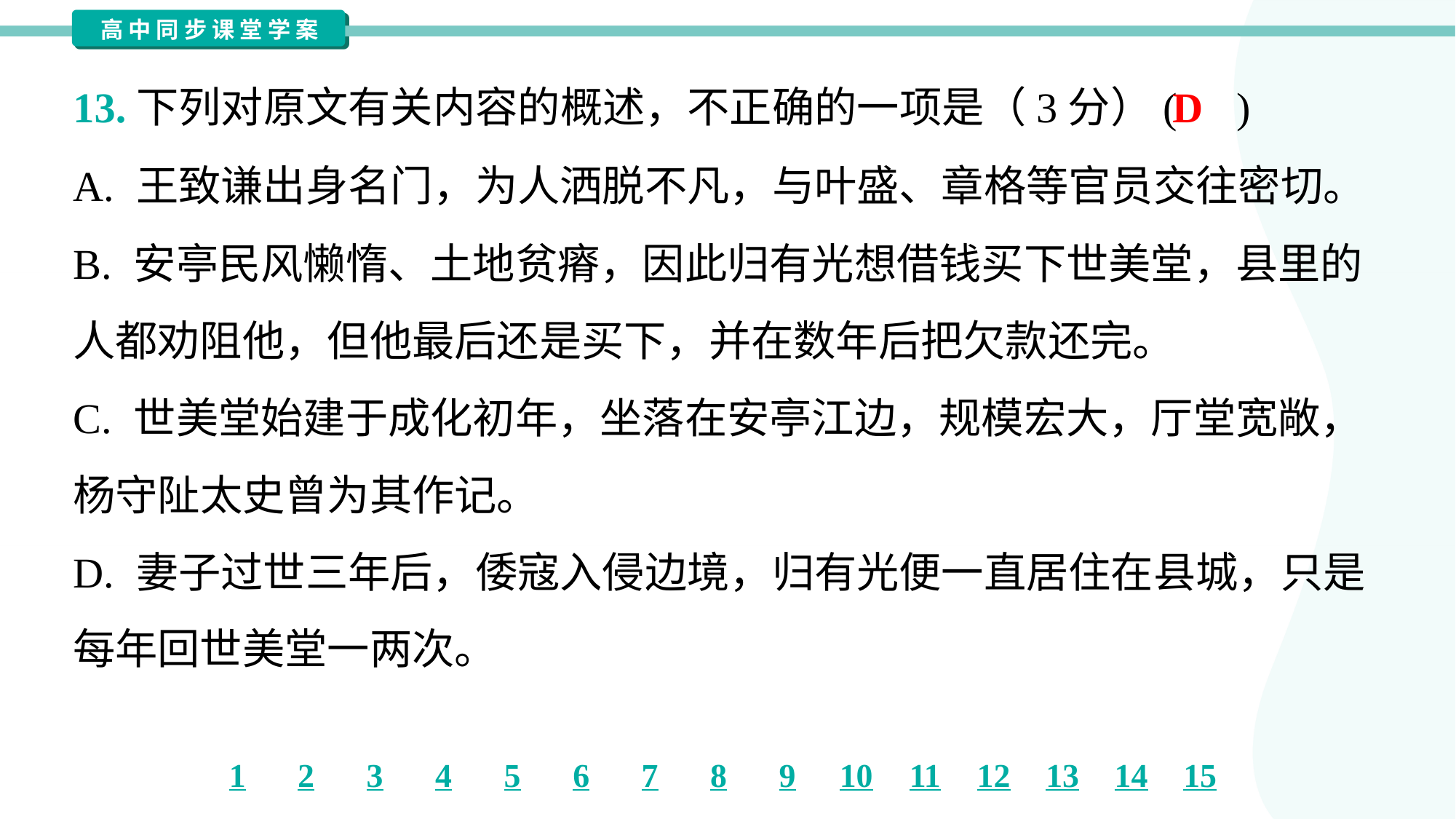

D
13.下列对原文有关内容的概述，不正确的一项是（3分）(     )
A. 王致谦出身名门，为人洒脱不凡，与叶盛、章格等官员交往密切。
B. 安亭民风懒惰、土地贫瘠，因此归有光想借钱买下世美堂，县里的
人都劝阻他，但他最后还是买下，并在数年后把欠款还完。
C. 世美堂始建于成化初年，坐落在安亭江边，规模宏大，厅堂宽敞，
杨守阯太史曾为其作记。
D. 妻子过世三年后，倭寇入侵边境，归有光便一直居住在县城，只是
每年回世美堂一两次。